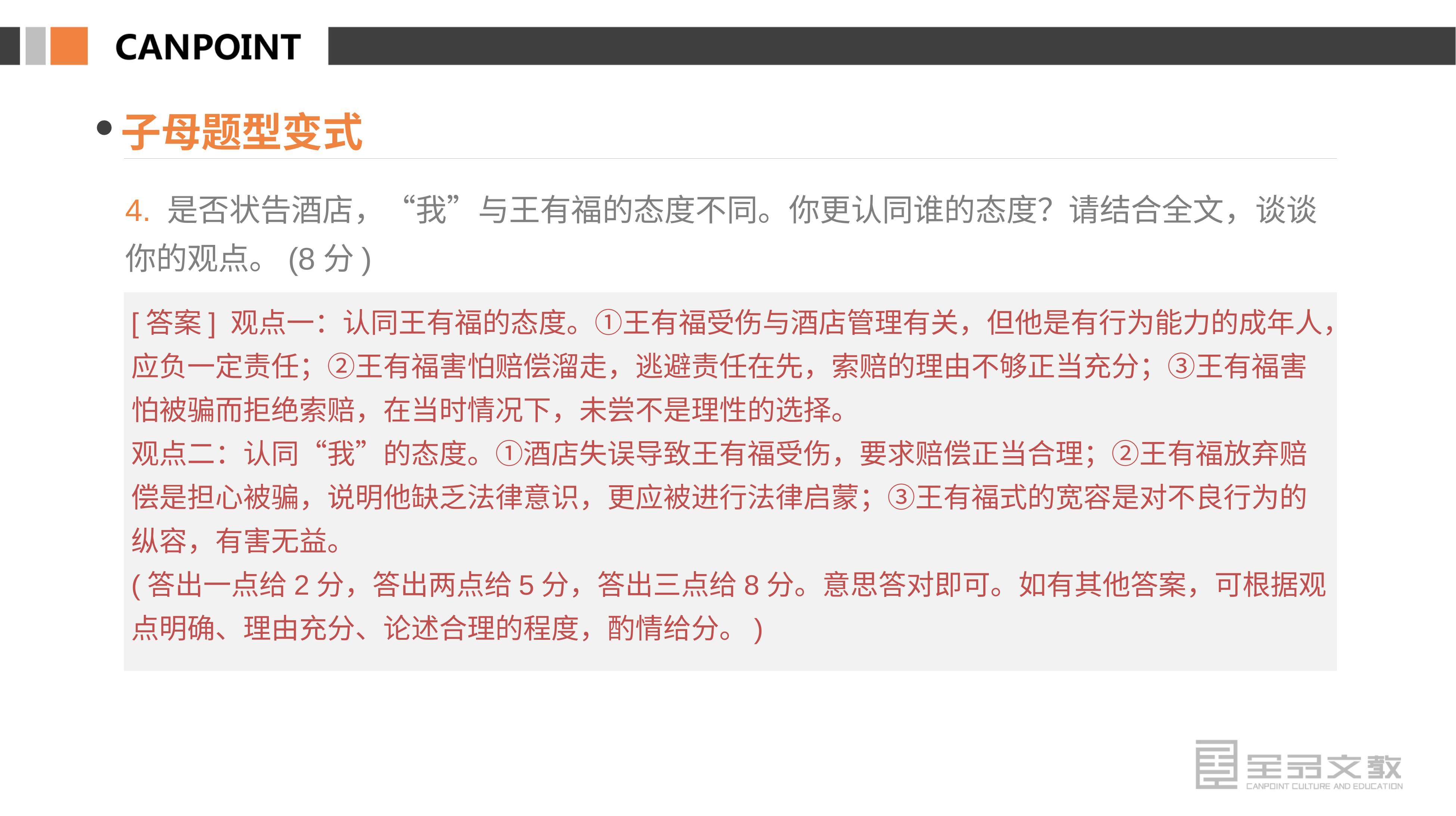

子母题型变式

4. 是否状告酒店，“我”与王有福的态度不同。你更认同谁的态度？请结合全文，谈谈你的观点。(8分)
[答案] 观点一：认同王有福的态度。①王有福受伤与酒店管理有关，但他是有行为能力的成年人，应负一定责任；②王有福害怕赔偿溜走，逃避责任在先，索赔的理由不够正当充分；③王有福害怕被骗而拒绝索赔，在当时情况下，未尝不是理性的选择。
观点二：认同“我”的态度。①酒店失误导致王有福受伤，要求赔偿正当合理；②王有福放弃赔偿是担心被骗，说明他缺乏法律意识，更应被进行法律启蒙；③王有福式的宽容是对不良行为的纵容，有害无益。
(答出一点给2分，答出两点给5分，答出三点给8分。意思答对即可。如有其他答案，可根据观点明确、理由充分、论述合理的程度，酌情给分。)